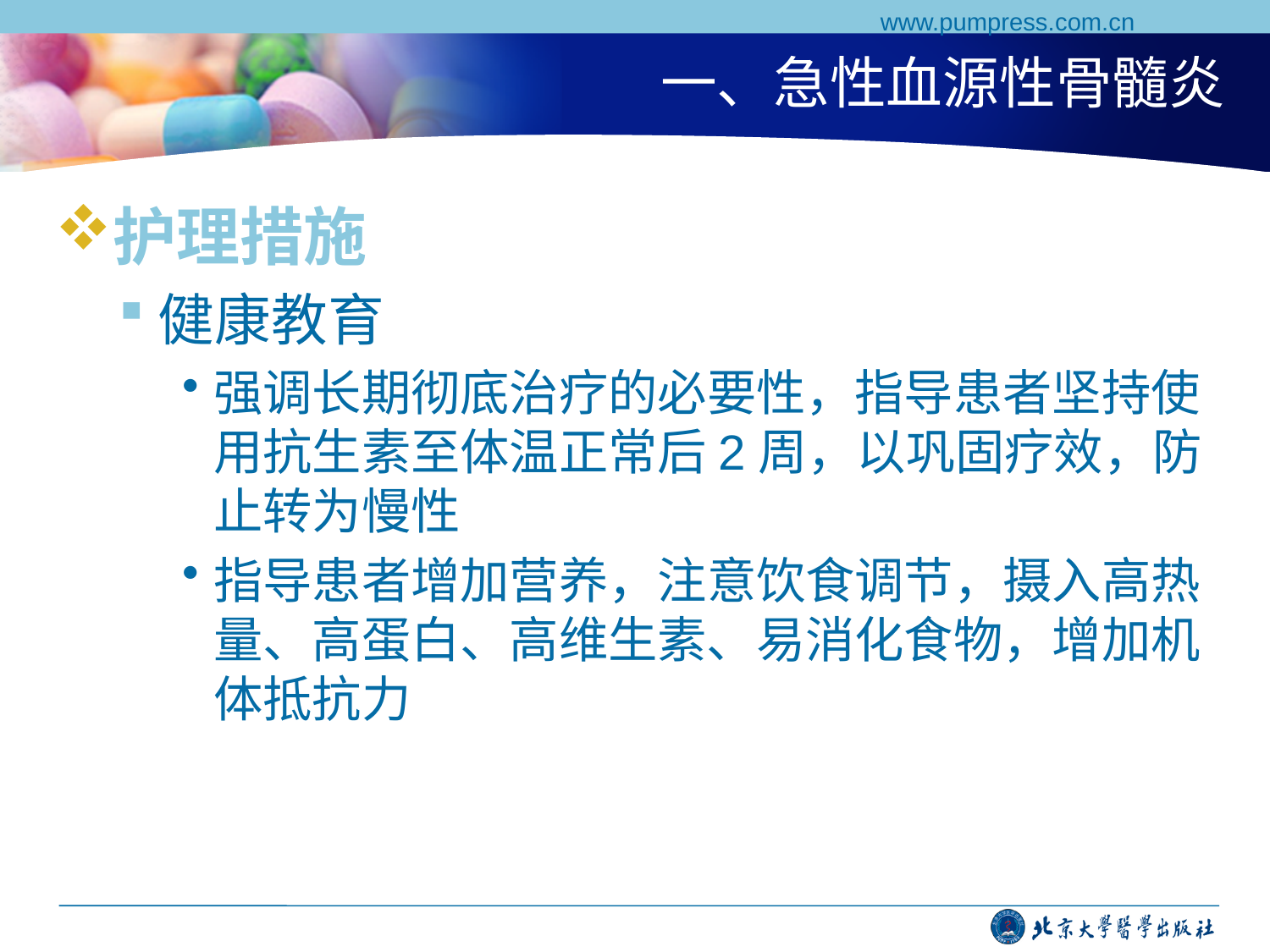

www.pumpress.com.cn
# 一、急性血源性骨髓炎
护理措施
健康教育
强调长期彻底治疗的必要性，指导患者坚持使用抗生素至体温正常后2周，以巩固疗效，防止转为慢性
指导患者增加营养，注意饮食调节，摄入高热量、高蛋白、高维生素、易消化食物，增加机体抵抗力